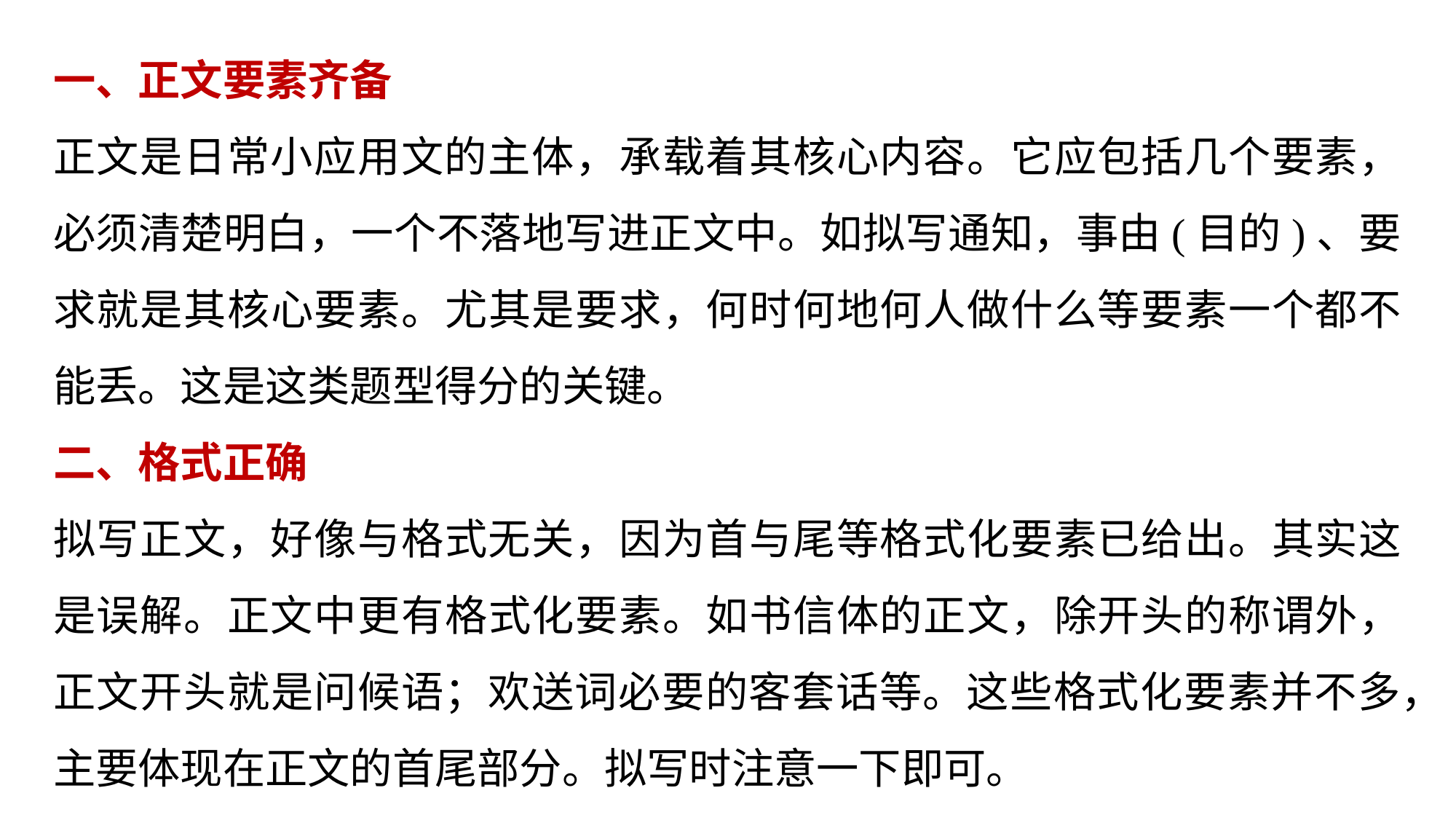

一、正文要素齐备
正文是日常小应用文的主体，承载着其核心内容。它应包括几个要素，必须清楚明白，一个不落地写进正文中。如拟写通知，事由(目的)、要求就是其核心要素。尤其是要求，何时何地何人做什么等要素一个都不能丢。这是这类题型得分的关键。
二、格式正确
拟写正文，好像与格式无关，因为首与尾等格式化要素已给出。其实这是误解。正文中更有格式化要素。如书信体的正文，除开头的称谓外，正文开头就是问候语；欢送词必要的客套话等。这些格式化要素并不多，主要体现在正文的首尾部分。拟写时注意一下即可。